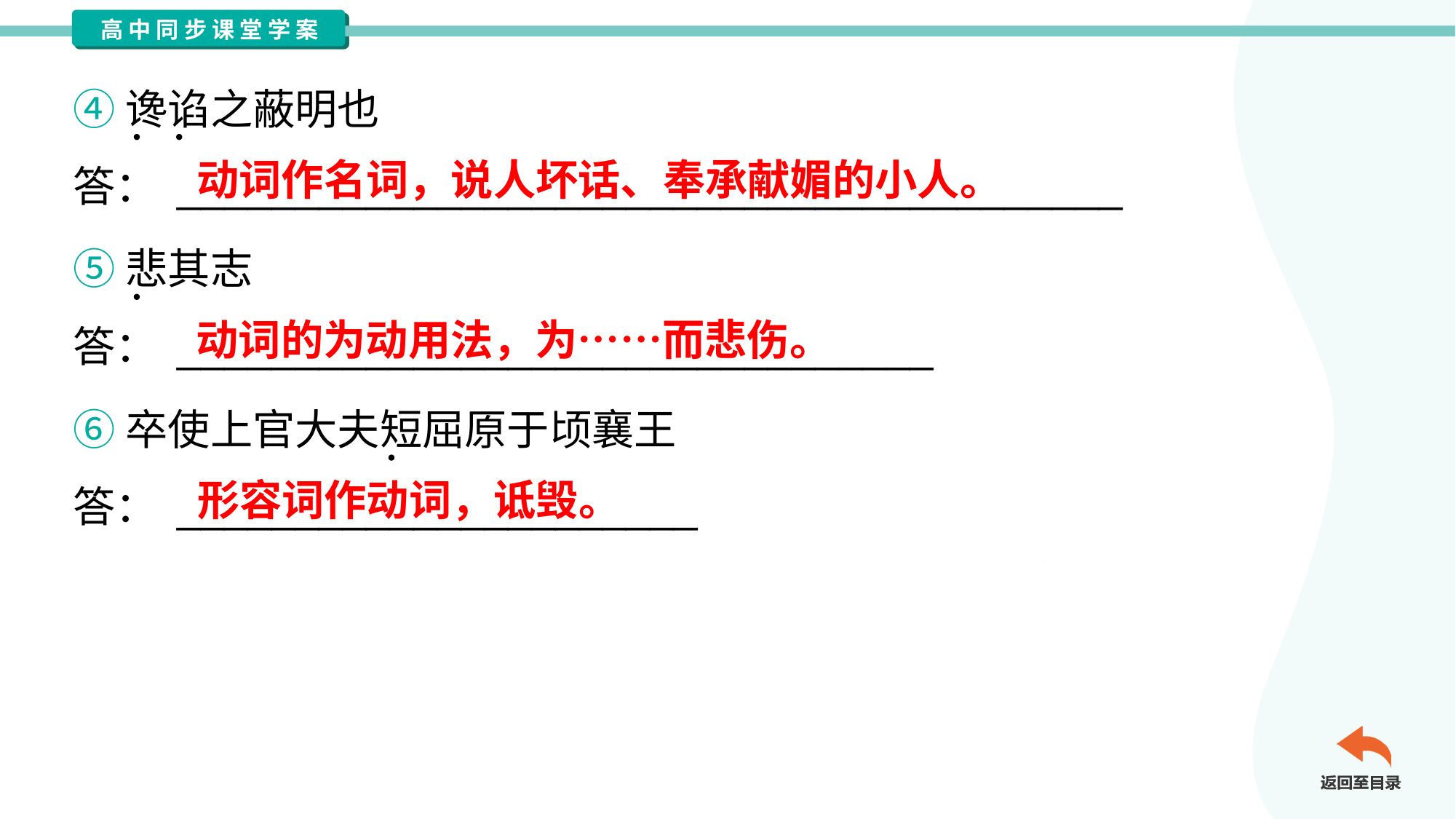

④谗谄之蔽明也
答： ________________________________________
动词作名词，说人坏话、奉承献媚的小人。

⑤悲其志
答： ________________________________
动词的为动用法，为……而悲伤。

⑥卒使上官大夫短屈原于顷襄王
答： ______________________
形容词作动词，诋毁。